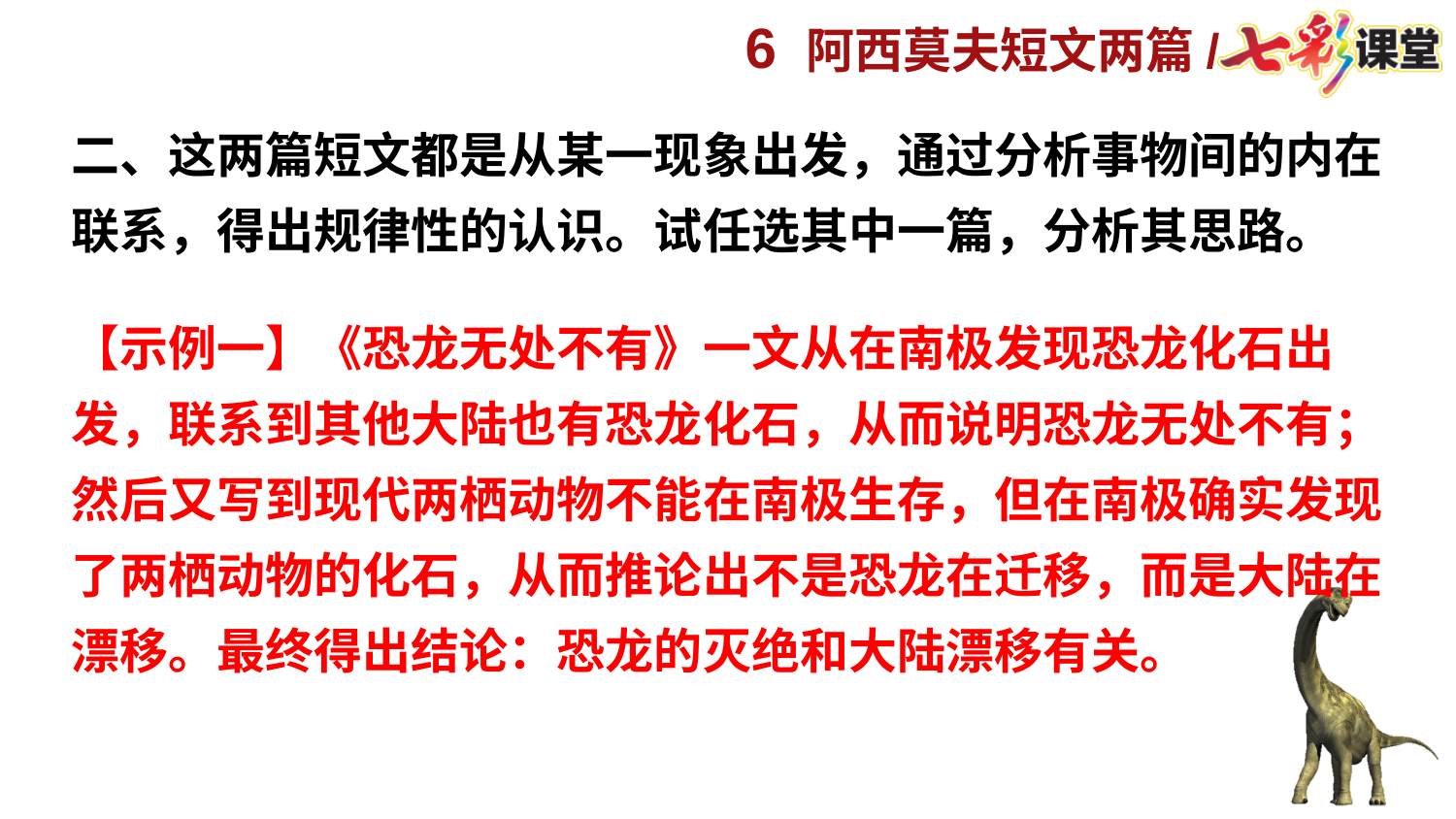

二、这两篇短文都是从某一现象出发，通过分析事物间的内在联系，得出规律性的认识。试任选其中一篇，分析其思路。
【示例一】《恐龙无处不有》一文从在南极发现恐龙化石出发，联系到其他大陆也有恐龙化石，从而说明恐龙无处不有；然后又写到现代两栖动物不能在南极生存，但在南极确实发现了两栖动物的化石，从而推论出不是恐龙在迁移，而是大陆在漂移。最终得出结论：恐龙的灭绝和大陆漂移有关。